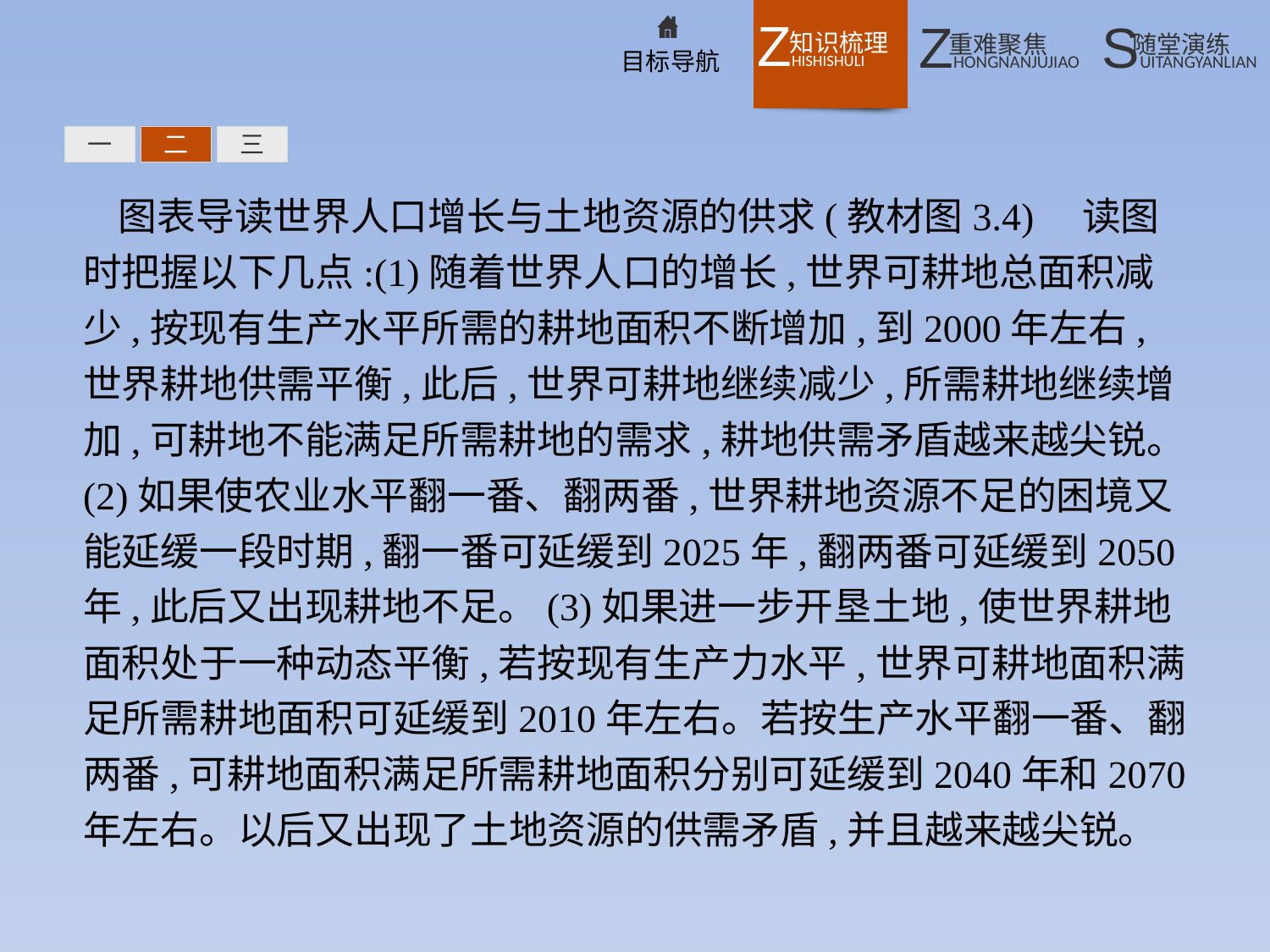

一
二
三
图表导读世界人口增长与土地资源的供求(教材图3.4)　读图时把握以下几点:(1)随着世界人口的增长,世界可耕地总面积减少,按现有生产水平所需的耕地面积不断增加,到2000年左右,世界耕地供需平衡,此后,世界可耕地继续减少,所需耕地继续增加,可耕地不能满足所需耕地的需求,耕地供需矛盾越来越尖锐。(2)如果使农业水平翻一番、翻两番,世界耕地资源不足的困境又能延缓一段时期,翻一番可延缓到2025年,翻两番可延缓到2050年,此后又出现耕地不足。(3)如果进一步开垦土地,使世界耕地面积处于一种动态平衡,若按现有生产力水平,世界可耕地面积满足所需耕地面积可延缓到2010年左右。若按生产水平翻一番、翻两番,可耕地面积满足所需耕地面积分别可延缓到2040年和2070年左右。以后又出现了土地资源的供需矛盾,并且越来越尖锐。